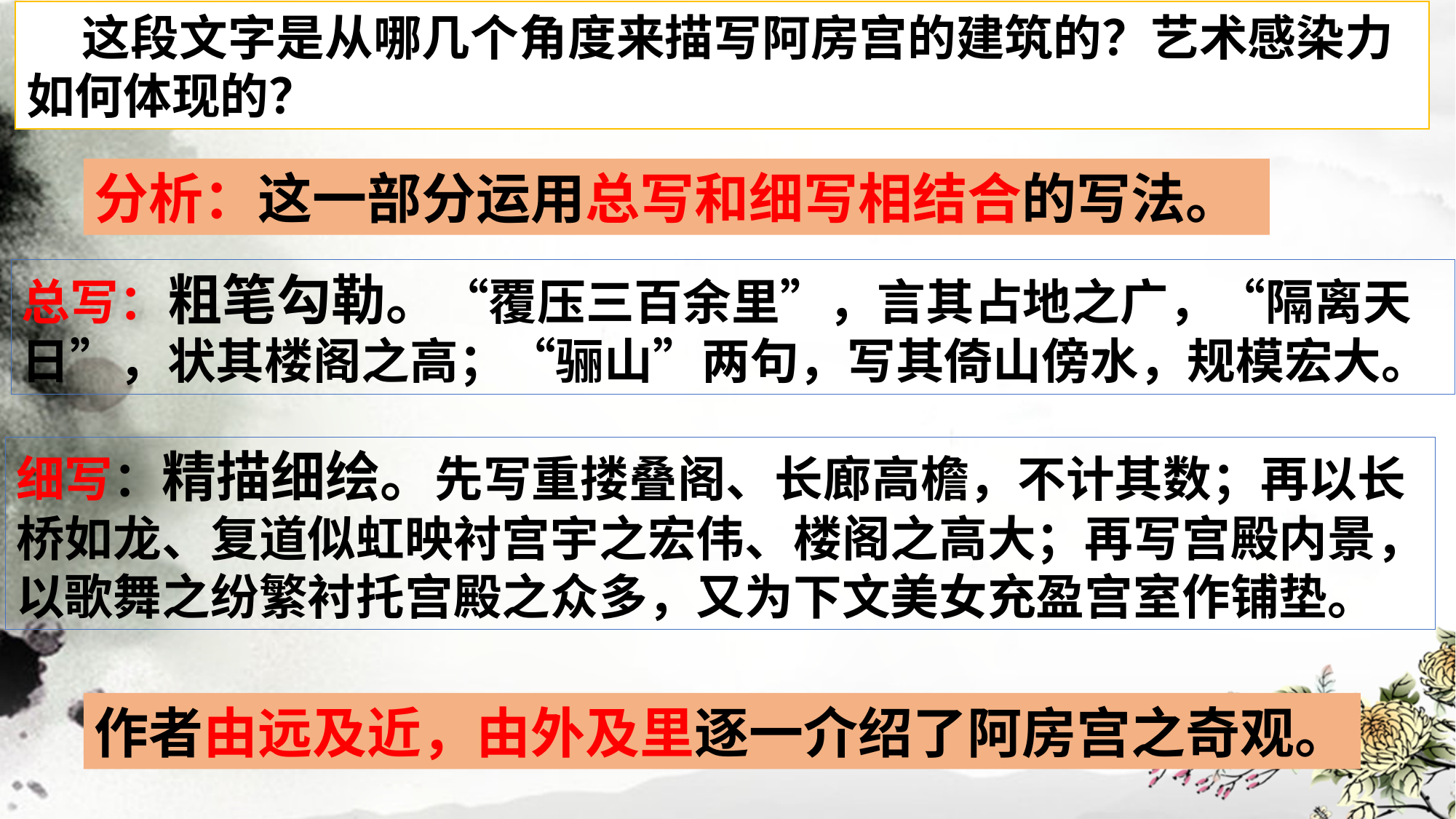

这段文字是从哪几个角度来描写阿房宫的建筑的？艺术感染力如何体现的？
分析：这一部分运用总写和细写相结合的写法。
总写：粗笔勾勒。“覆压三百余里”，言其占地之广，“隔离天日”，状其楼阁之高；“骊山”两句，写其倚山傍水，规模宏大。
细写：精描细绘。先写重搂叠阁、长廊高檐，不计其数；再以长桥如龙、复道似虹映衬宫宇之宏伟、楼阁之高大；再写宫殿内景，以歌舞之纷繁衬托宫殿之众多，又为下文美女充盈宫室作铺垫。
作者由远及近，由外及里逐一介绍了阿房宫之奇观。